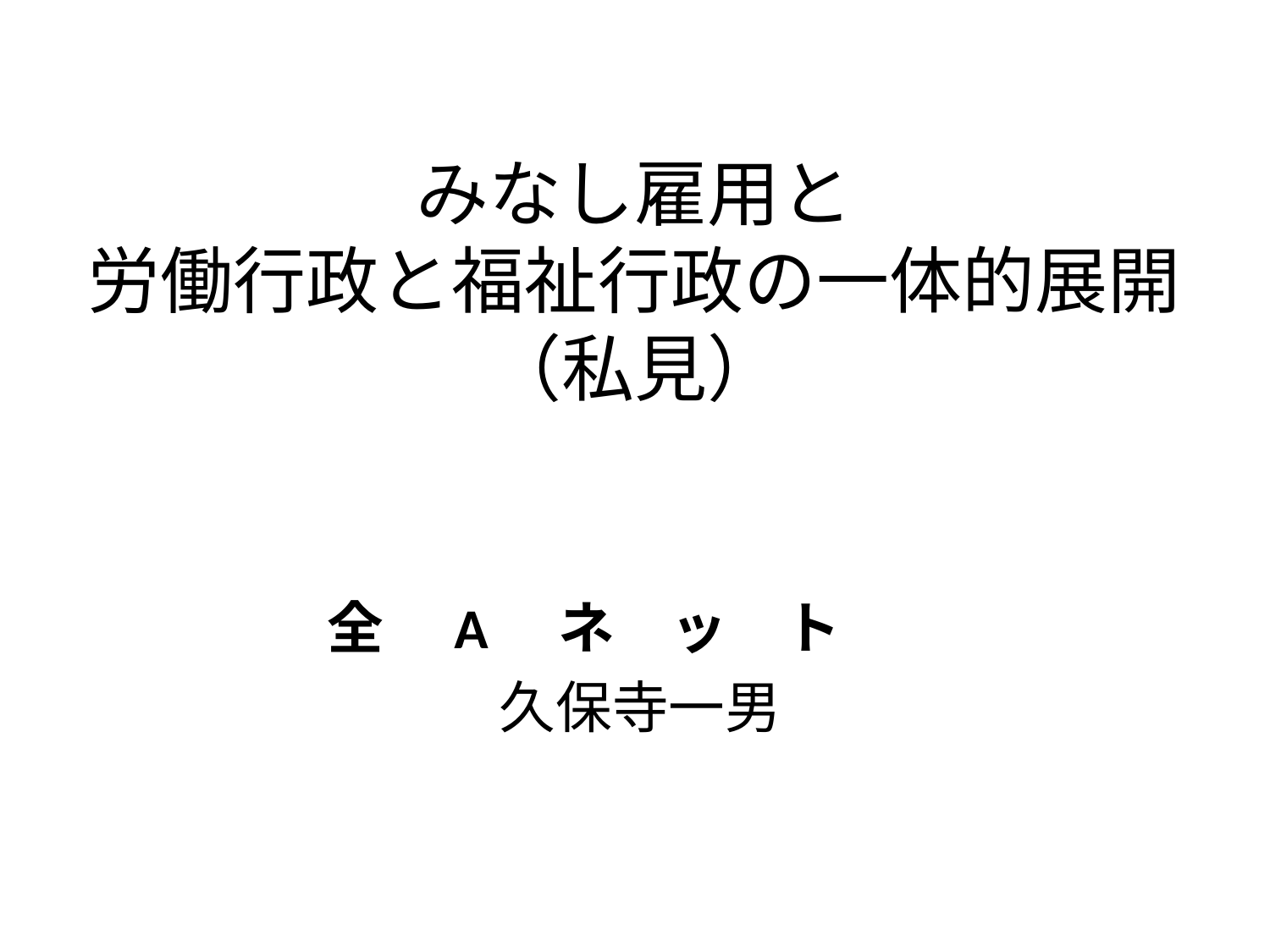

# みなし雇用と 労働行政と福祉行政の一体的展開 （私見）
全　A　ネ　ッ　ト
久保寺一男